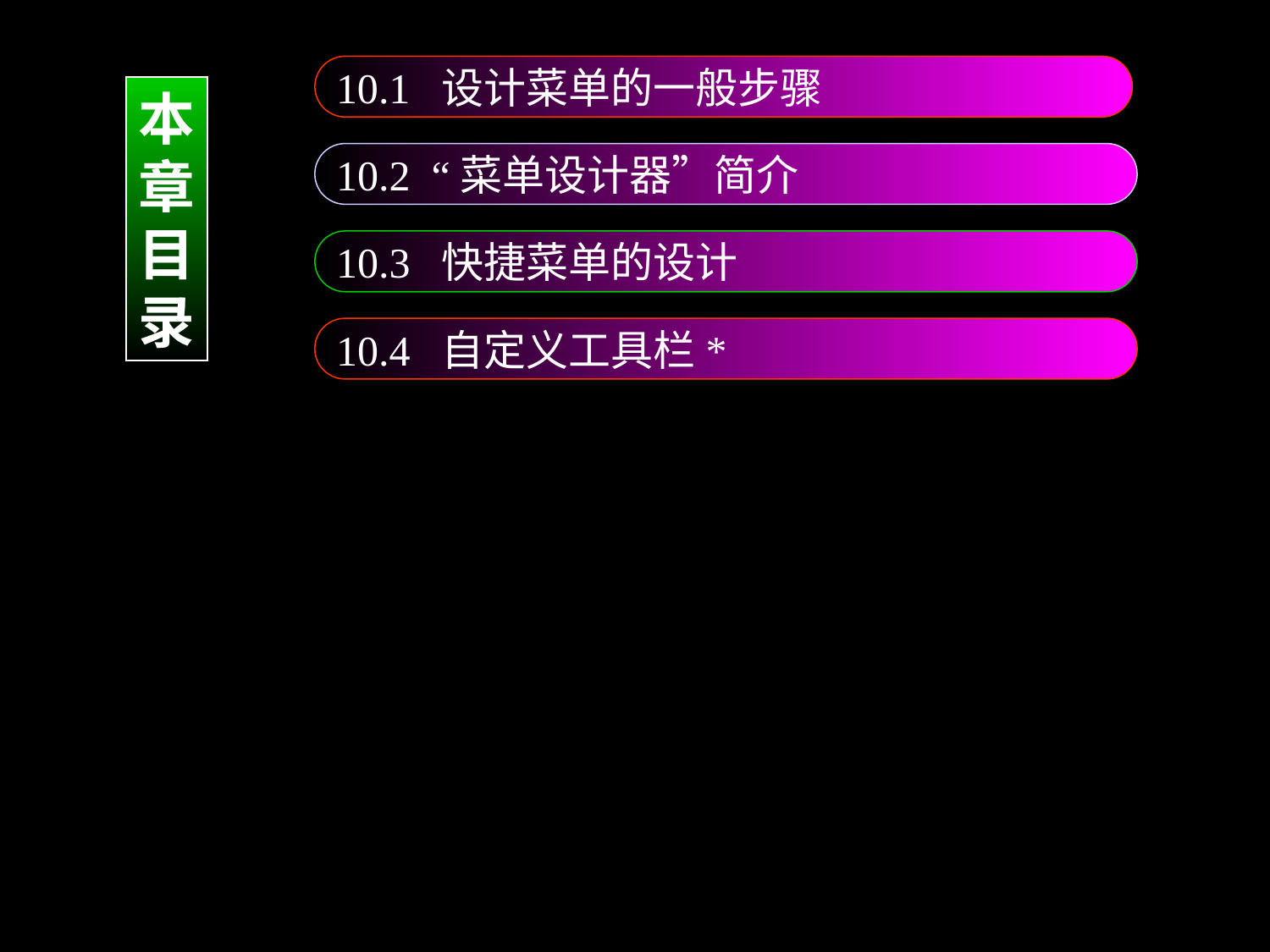

10.1  设计菜单的一般步骤
本
章
目
录
10.2  “菜单设计器”简介
10.3  快捷菜单的设计
10.4  自定义工具栏*